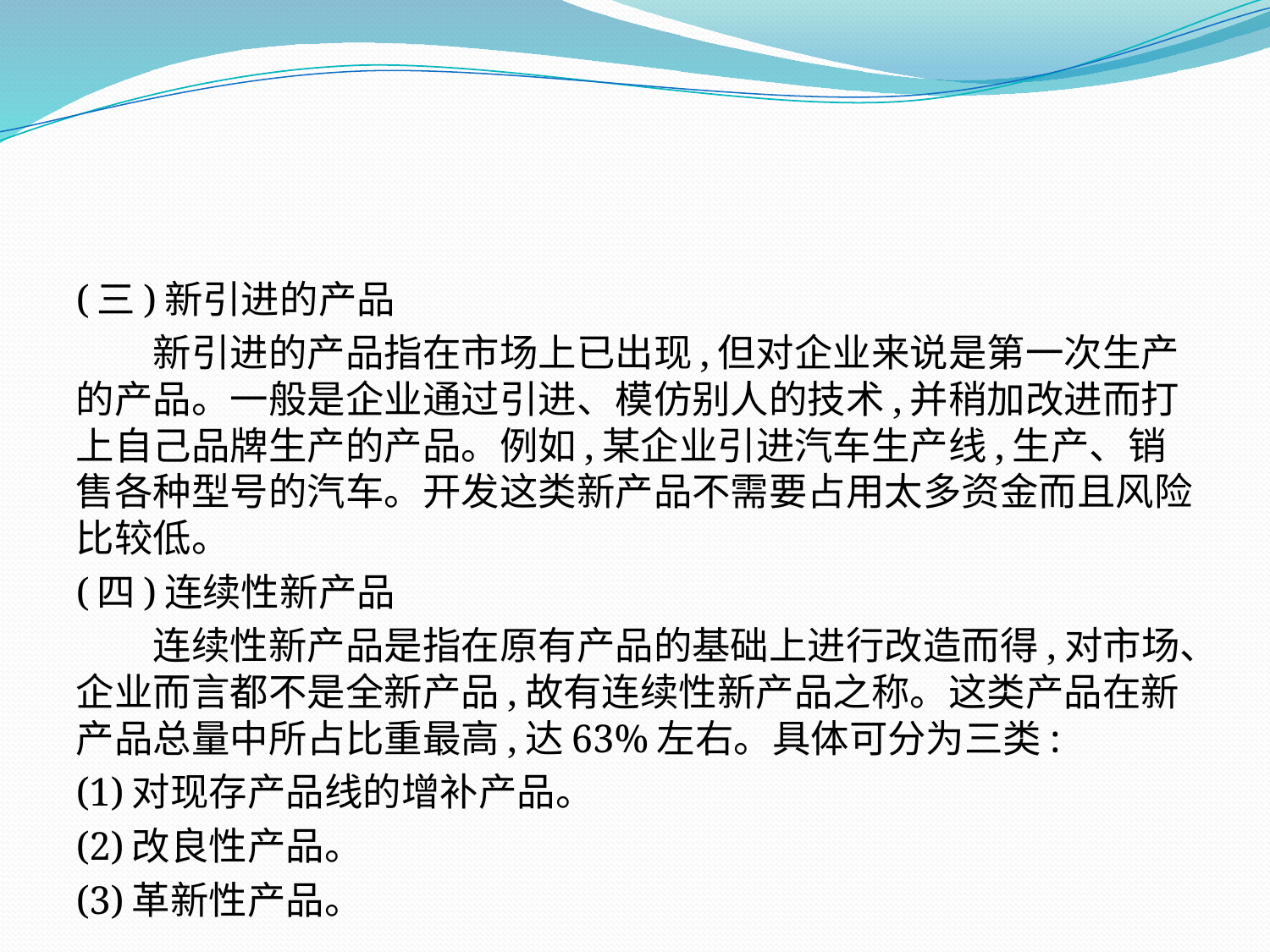

(三)新引进的产品
　　新引进的产品指在市场上已出现,但对企业来说是第一次生产的产品。一般是企业通过引进、模仿别人的技术,并稍加改进而打上自己品牌生产的产品。例如,某企业引进汽车生产线,生产、销售各种型号的汽车。开发这类新产品不需要占用太多资金而且风险比较低。
(四)连续性新产品
　　连续性新产品是指在原有产品的基础上进行改造而得,对市场、企业而言都不是全新产品,故有连续性新产品之称。这类产品在新产品总量中所占比重最高,达63%左右。具体可分为三类:
(1)对现存产品线的增补产品。
(2)改良性产品。
(3)革新性产品。